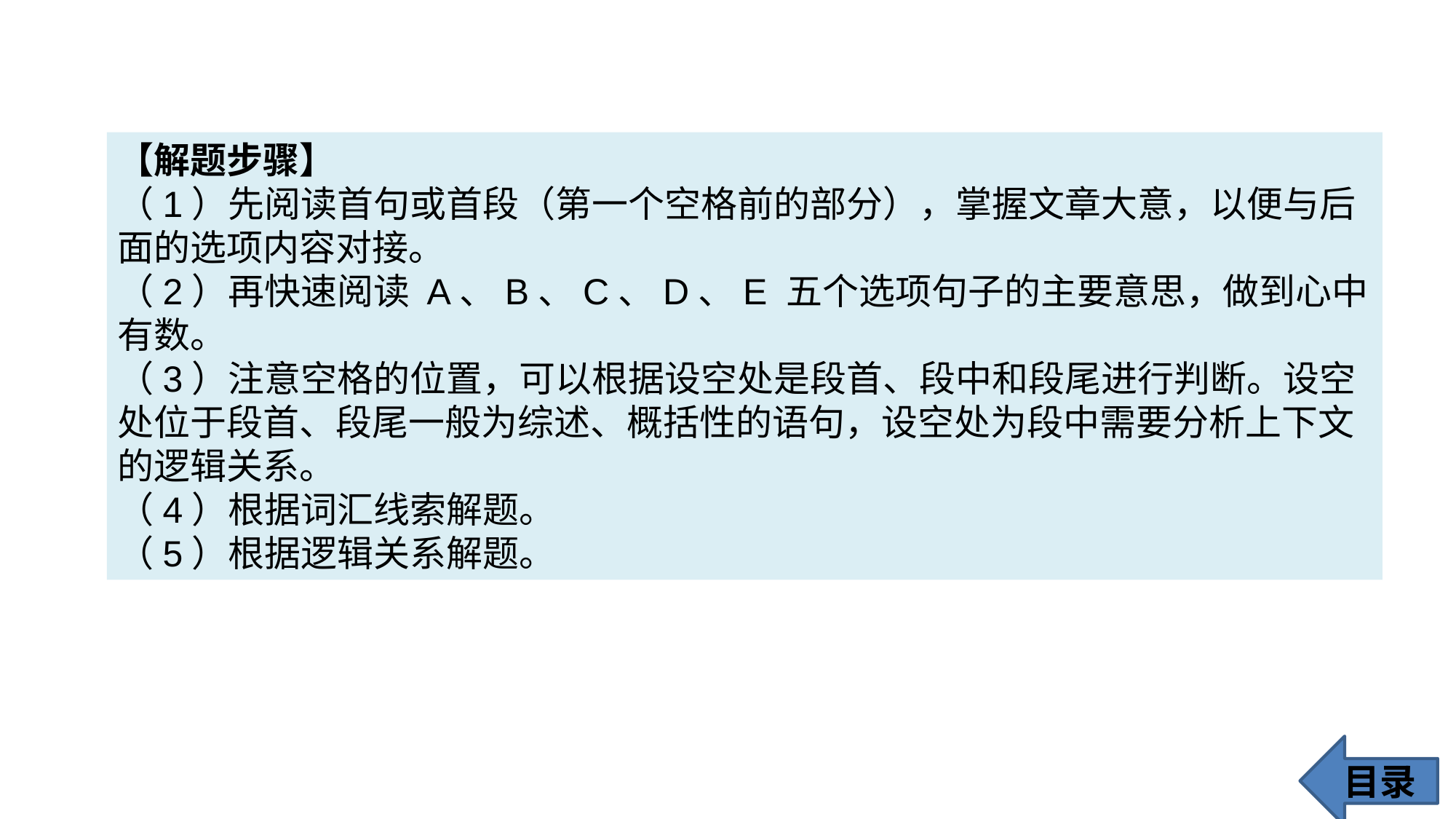

【解题步骤】
（1）先阅读首句或首段（第一个空格前的部分），掌握文章大意，以便与后面的选项内容对接。
（2）再快速阅读 A、B、C、D、E 五个选项句子的主要意思，做到心中有数。
（3）注意空格的位置，可以根据设空处是段首、段中和段尾进行判断。设空处位于段首、段尾一般为综述、概括性的语句，设空处为段中需要分析上下文的逻辑关系。
（4）根据词汇线索解题。
（5）根据逻辑关系解题。
目录
27